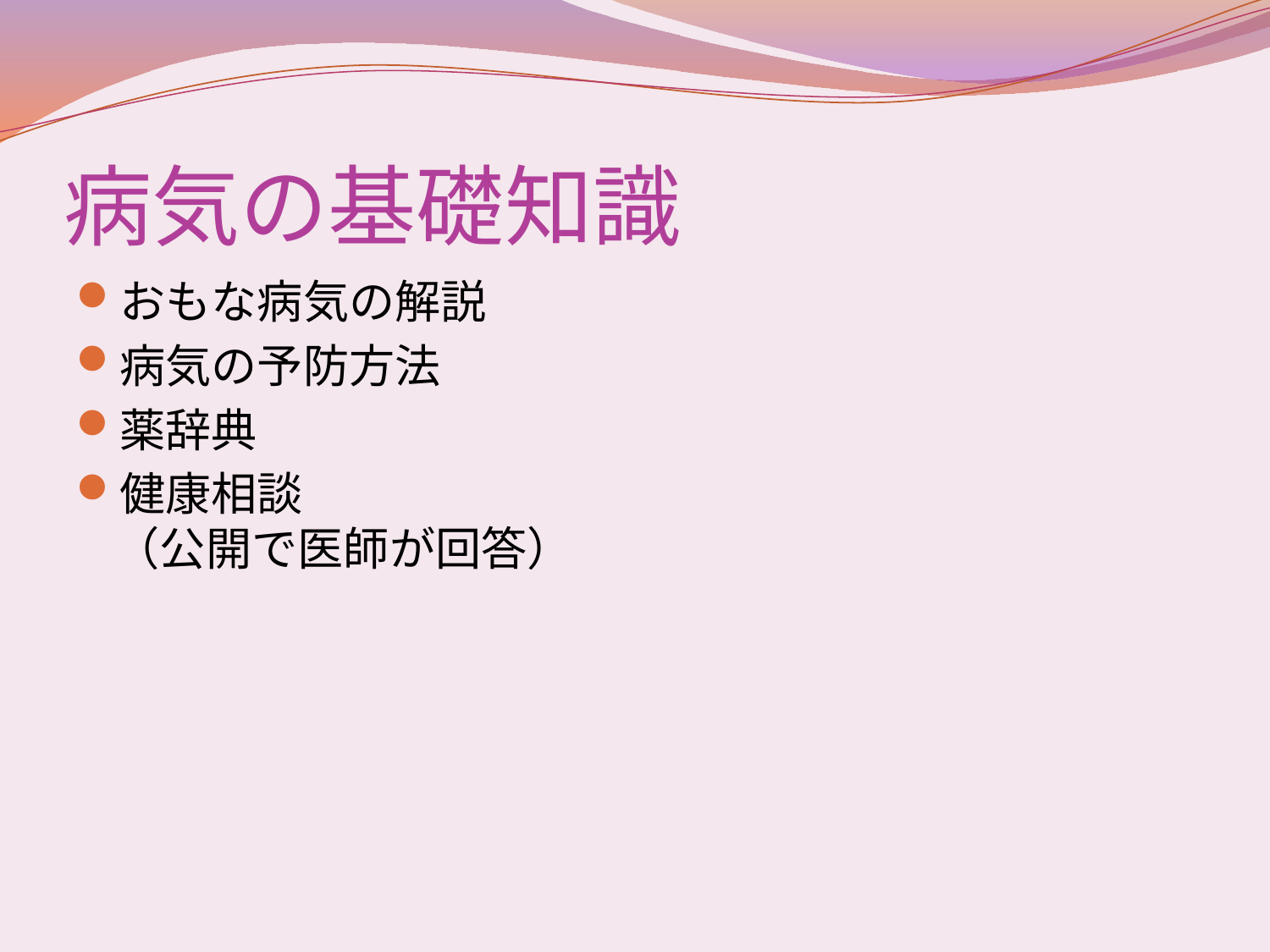

# 病気の基礎知識
おもな病気の解説
病気の予防方法
薬辞典
健康相談
（公開で医師が回答）